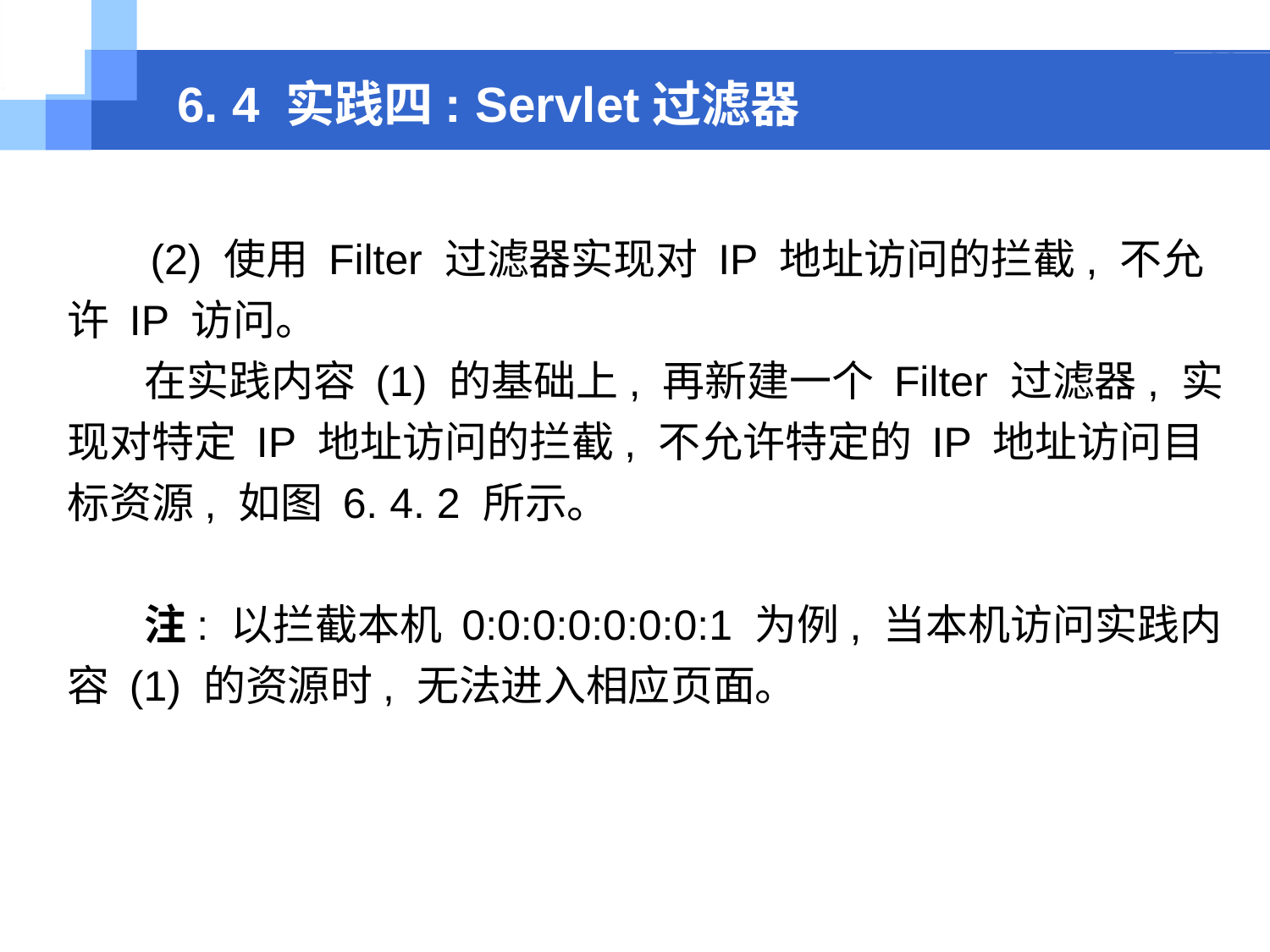

6. 4 实践四: Servlet过滤器
       (2) 使用 Filter 过滤器实现对 IP 地址访问的拦截, 不允许 IP 访问。
       在实践内容 (1) 的基础上, 再新建一个 Filter 过滤器, 实现对特定 IP 地址访问的拦截, 不允许特定的 IP 地址访问目标资源, 如图 6. 4. 2 所示。

       注: 以拦截本机 0:0:0:0:0:0:0:1 为例, 当本机访问实践内容 (1) 的资源时, 无法进入相应页面。